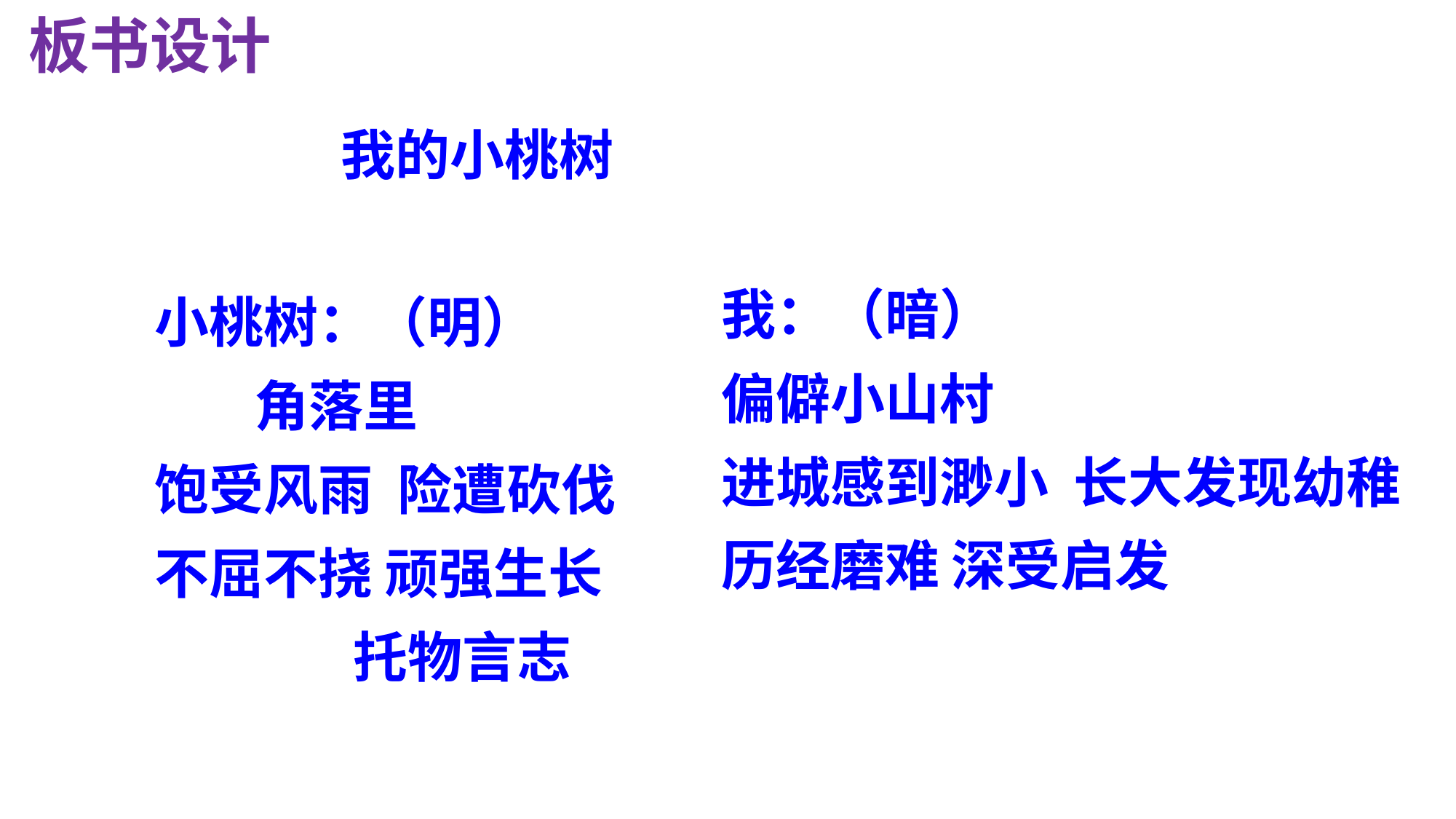

板书设计
              我的小桃树

小桃树：（明）
       角落里
饱受风雨  险遭砍伐
不屈不挠 顽强生长
               托物言志
我：（暗）
偏僻小山村
进城感到渺小  长大发现幼稚
历经磨难 深受启发